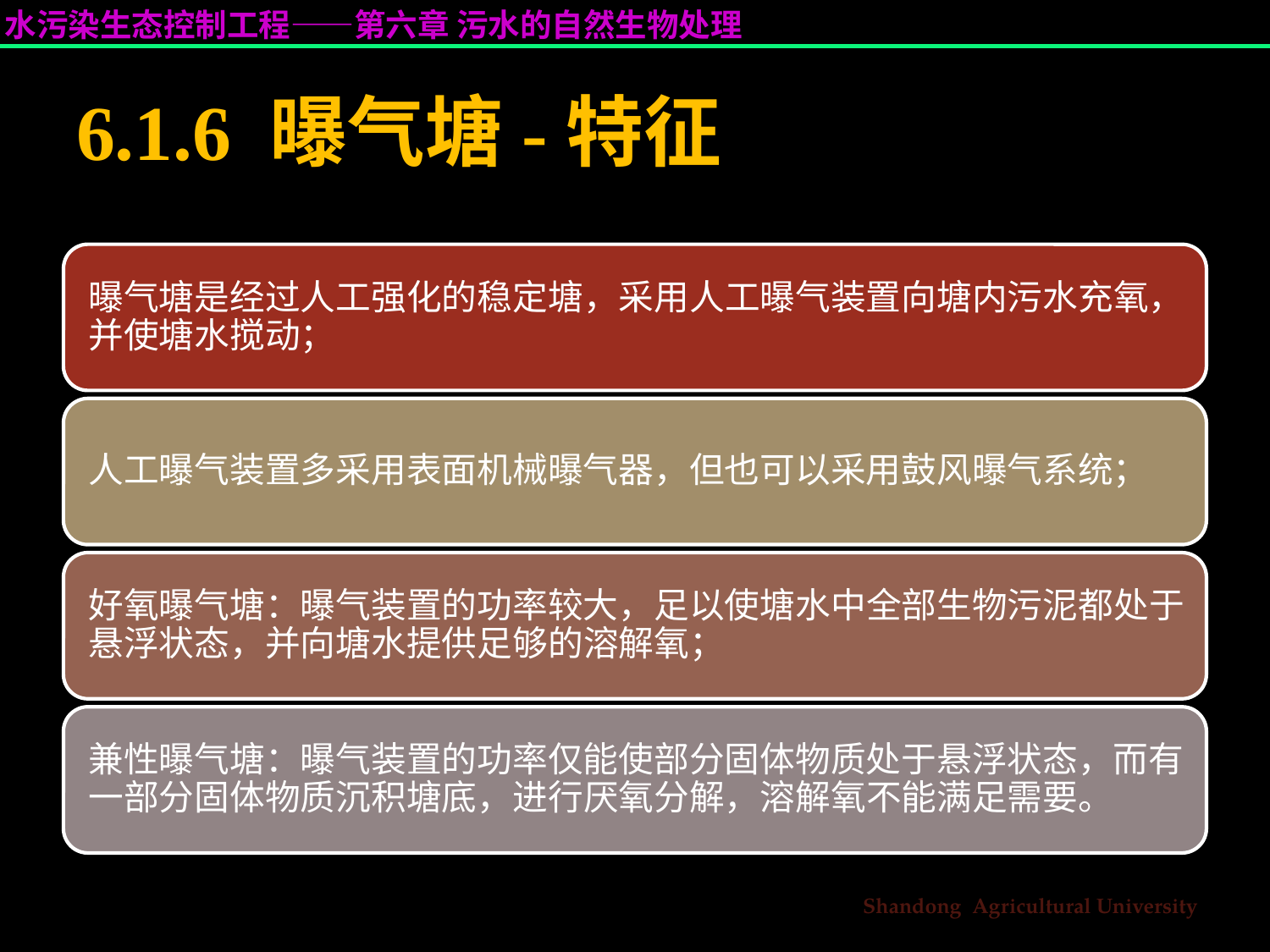

# 6.1.6 曝气塘-特征
曝气塘是经过人工强化的稳定塘，采用人工曝气装置向塘内污水充氧，并使塘水搅动；
人工曝气装置多采用表面机械曝气器，但也可以采用鼓风曝气系统；
好氧曝气塘：曝气装置的功率较大，足以使塘水中全部生物污泥都处于悬浮状态，并向塘水提供足够的溶解氧；
兼性曝气塘：曝气装置的功率仅能使部分固体物质处于悬浮状态，而有一部分固体物质沉积塘底，进行厌氧分解，溶解氧不能满足需要。